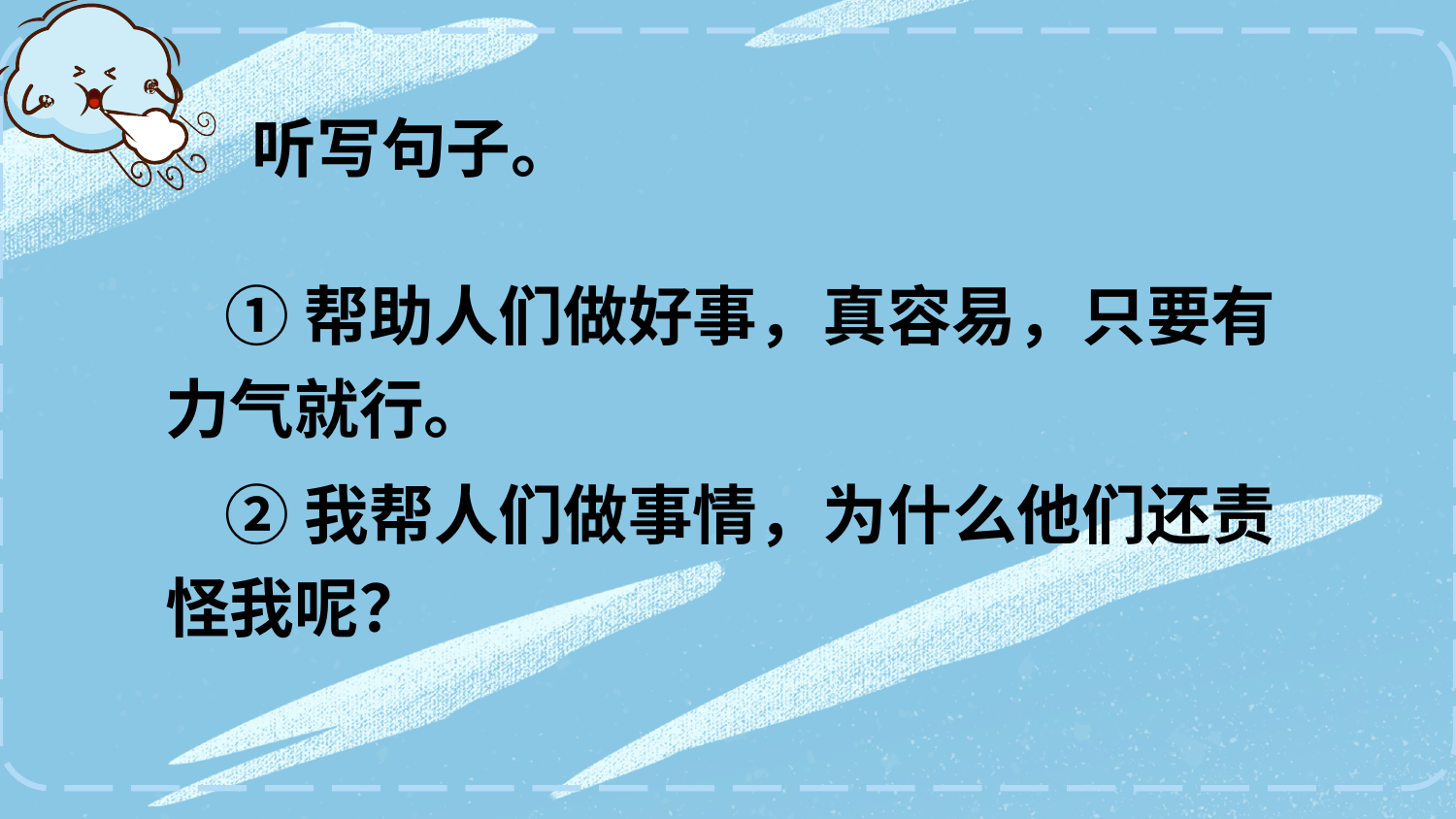

听写句子。
    ①帮助人们做好事，真容易，只要有力气就行。
    ②我帮人们做事情，为什么他们还责怪我呢？